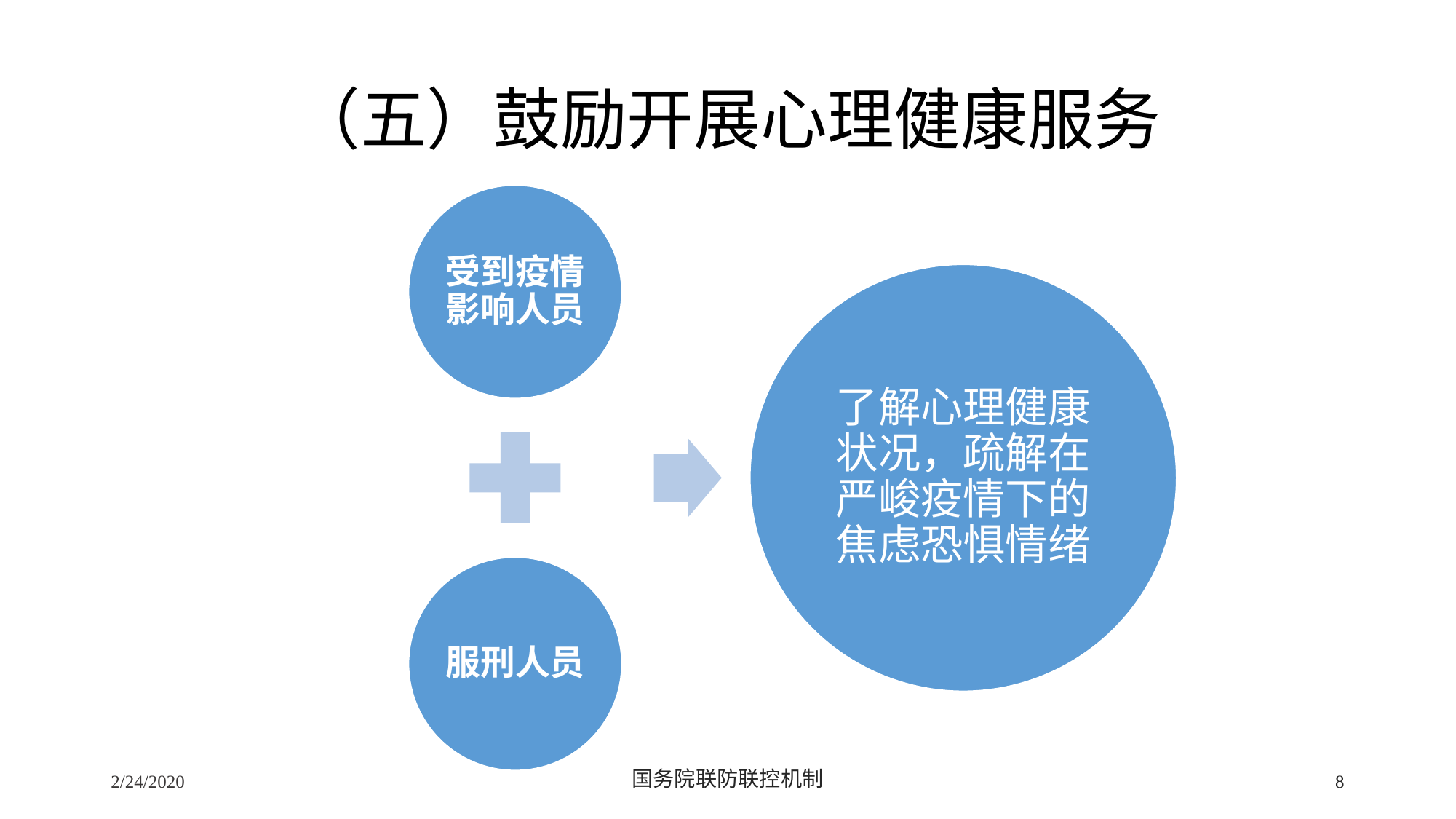

# （五）鼓励开展心理健康服务
受到疫情影响人员

服刑人员

了解心理健康状况，疏解在严峻疫情下的焦虑恐惧情绪

2/24/2020
国务院联防联控机制
8